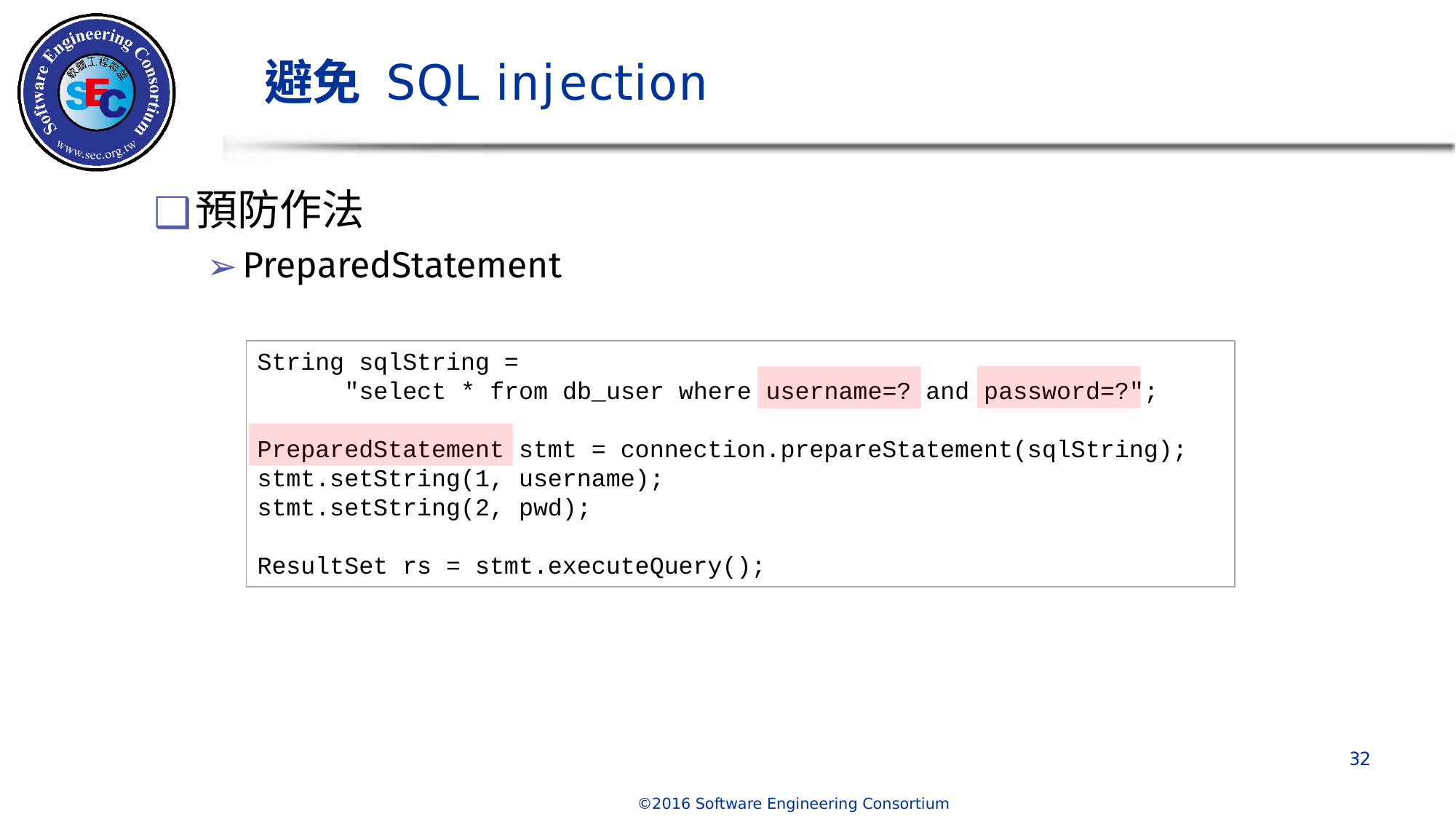

# 避免 SQL injection
預防作法
PreparedStatement

String sqlString =
      "select * from db_user where username=? and password=?";

PreparedStatement stmt = connection.prepareStatement(sqlString);
stmt.setString(1, username);
stmt.setString(2, pwd);

ResultSet rs = stmt.executeQuery();

32